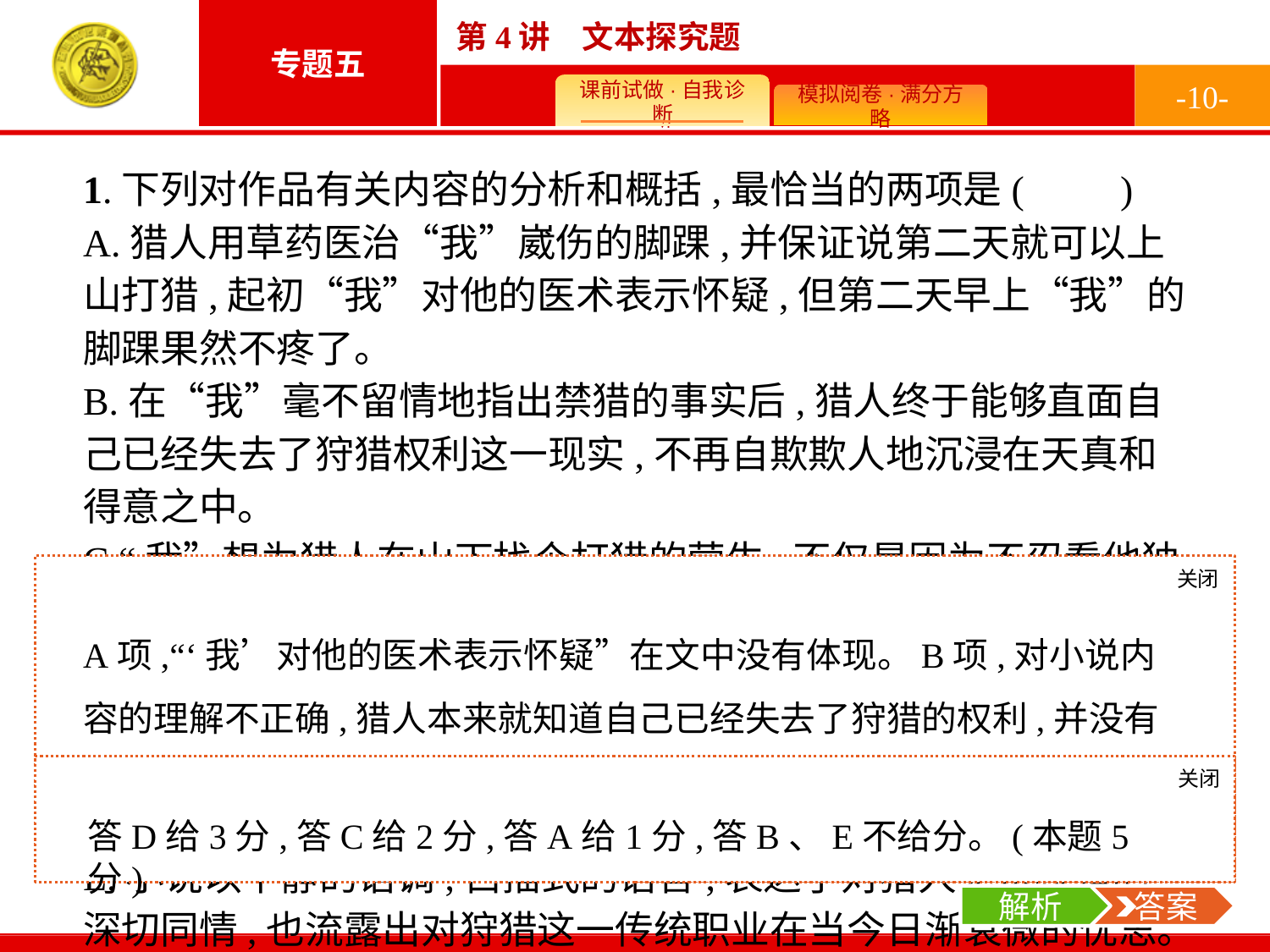

-10-
1.下列对作品有关内容的分析和概括,最恰当的两项是(　　)
A.猎人用草药医治“我”崴伤的脚踝,并保证说第二天就可以上山打猎,起初“我”对他的医术表示怀疑,但第二天早上“我”的脚踝果然不疼了。
B.在“我”毫不留情地指出禁猎的事实后,猎人终于能够直面自己已经失去了狩猎权利这一现实,不再自欺欺人地沉浸在天真和得意之中。
C.“我”想为猎人在山下找个打猎的营生,不仅是因为不忍看他独自在简陋的木屋中艰苦生活,也是被他对打猎生活的热爱和留恋感动。
D.小说写第二天清晨“我”耳畔“碎银般明亮的鸟鸣声璀璨”,化听觉为视觉,生动地表现了鸟雀鸣声的清亮细碎和自己一夜安眠后的愉悦舒畅。
E.小说以平静的语调,白描式的语言,表达了对猎人无法狩猎的深切同情,也流露出对狩猎这一传统职业在当今日渐衰微的忧思。

关闭
解析

A项,“‘我’对他的医术表示怀疑”在文中没有体现。B项,对小说内容的理解不正确,猎人本来就知道自己已经失去了狩猎的权利,并没有自欺欺人。E项,对小说主题的理解错误,除了对猎人的“同情”外,更多的是对他的敬佩;而且对当今狩猎这一职业的衰微没有忧思。

关闭
解析
  答案

答D给3分,答C给2分,答A给1分,答B、E不给分。(本题5分)
解析
  答案